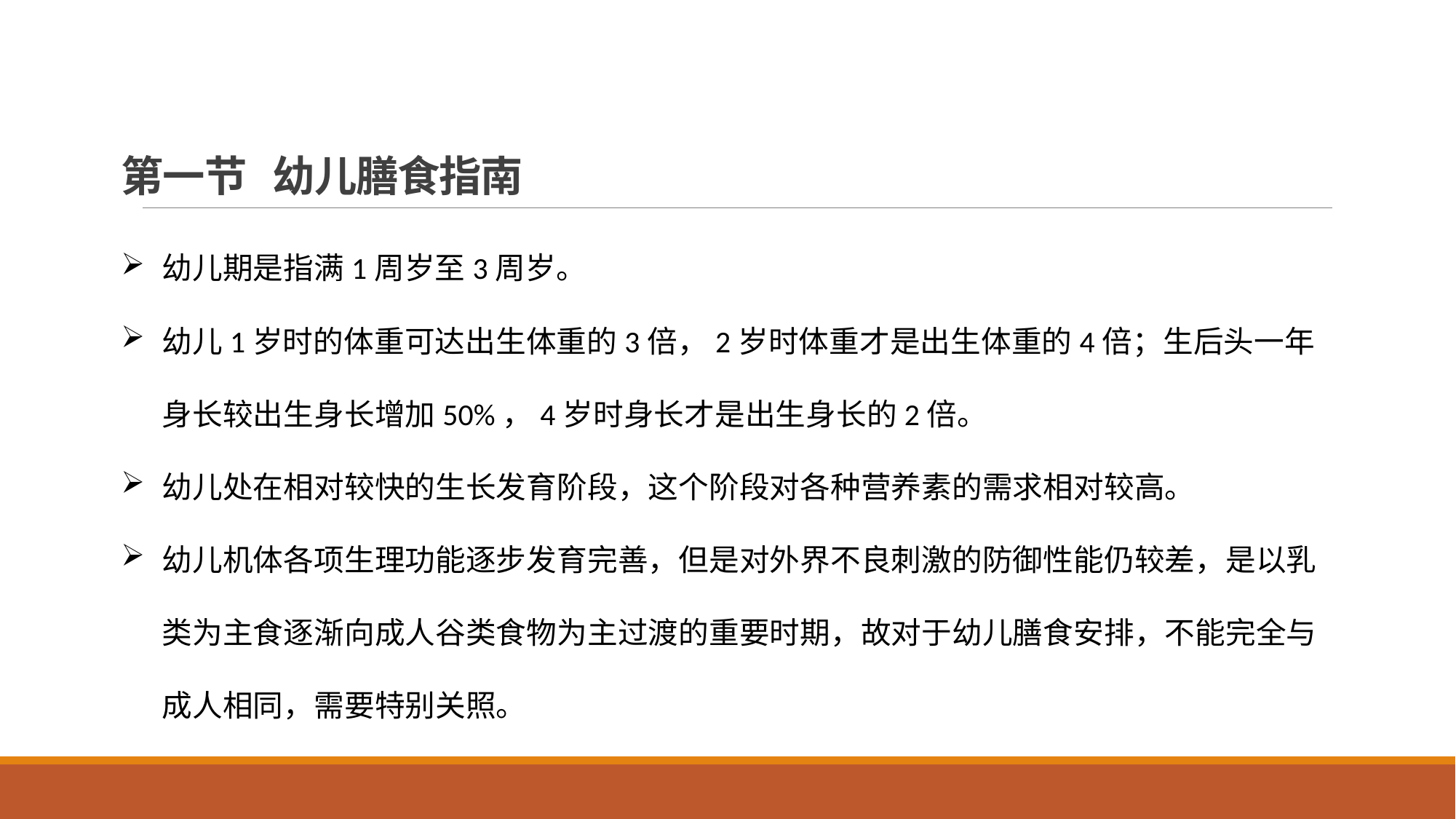

# 第一节   幼儿膳食指南
幼儿期是指满1周岁至3周岁。
幼儿1岁时的体重可达出生体重的3倍，2岁时体重才是出生体重的4倍；生后头一年身长较出生身长增加50%，4岁时身长才是出生身长的2倍。
幼儿处在相对较快的生长发育阶段，这个阶段对各种营养素的需求相对较高。
幼儿机体各项生理功能逐步发育完善，但是对外界不良刺激的防御性能仍较差，是以乳类为主食逐渐向成人谷类食物为主过渡的重要时期，故对于幼儿膳食安排，不能完全与成人相同，需要特别关照。